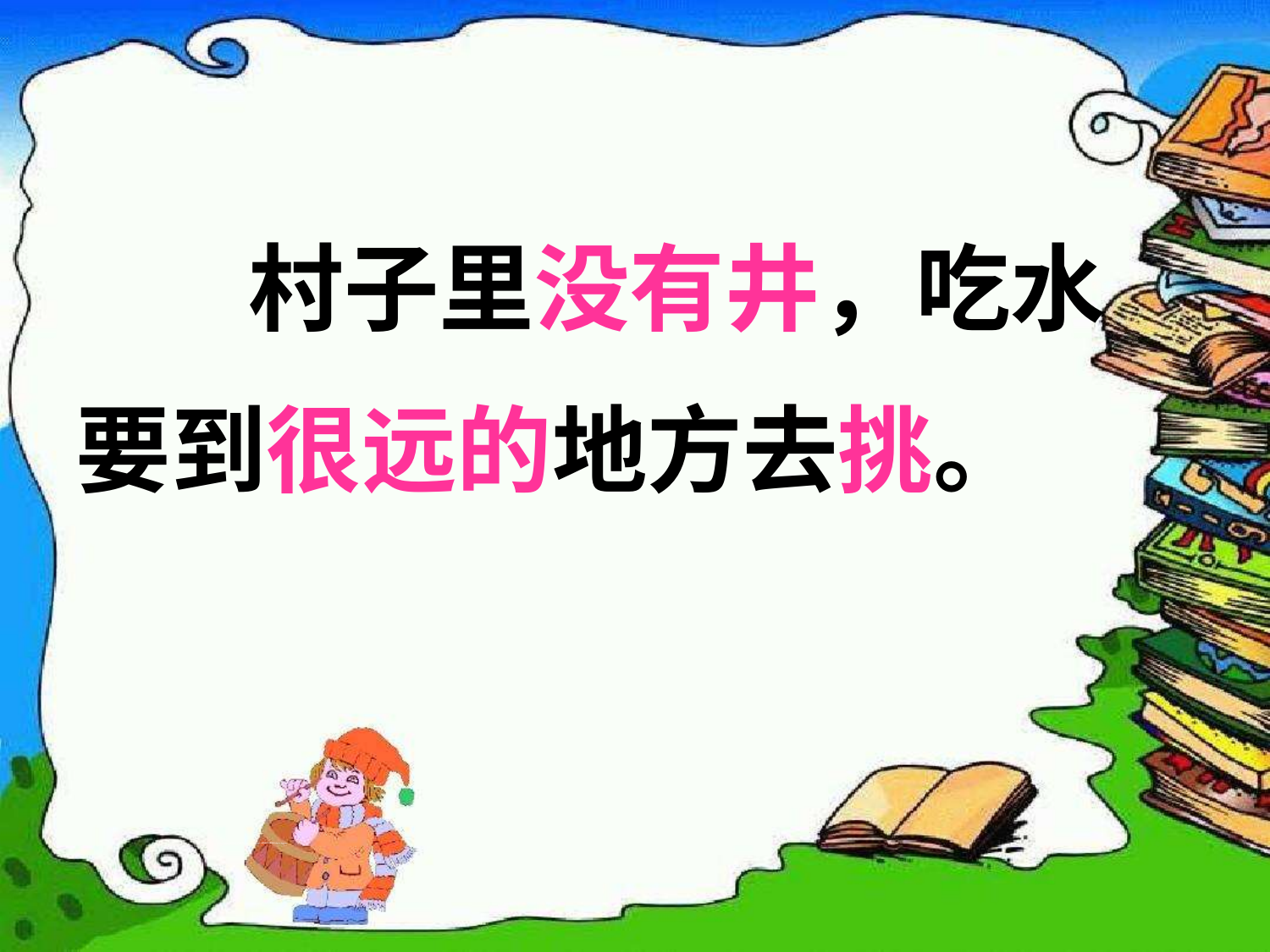

村子里没有井，吃水
要到很远的地方去挑。
http://lspjy.com绿色圃中小学教育网http://www.lspjy.com  绿色圃中学资源网http://cz.lspjy.com